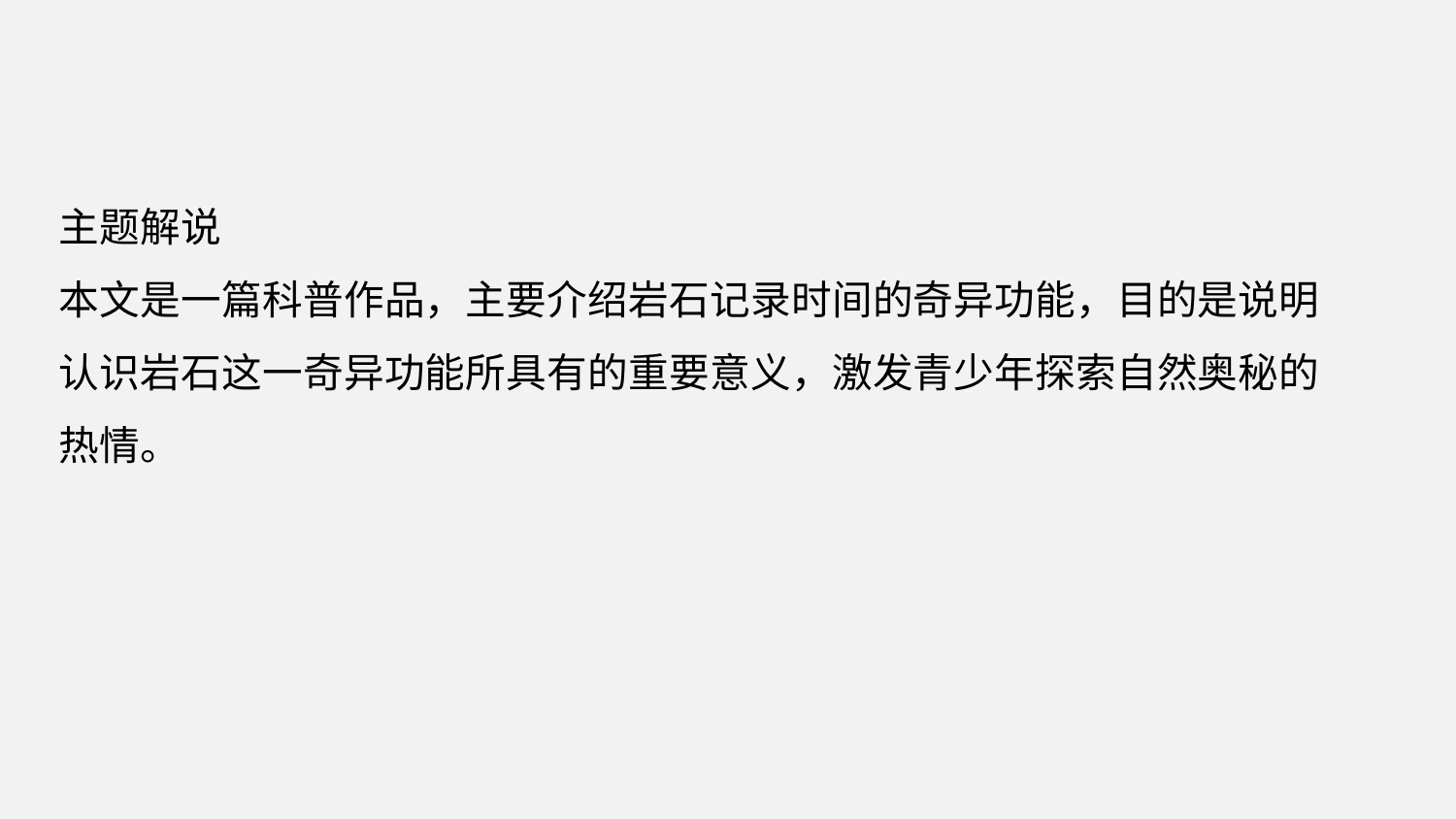

主题解说
本文是一篇科普作品，主要介绍岩石记录时间的奇异功能，目的是说明认识岩石这一奇异功能所具有的重要意义，激发青少年探索自然奥秘的热情。